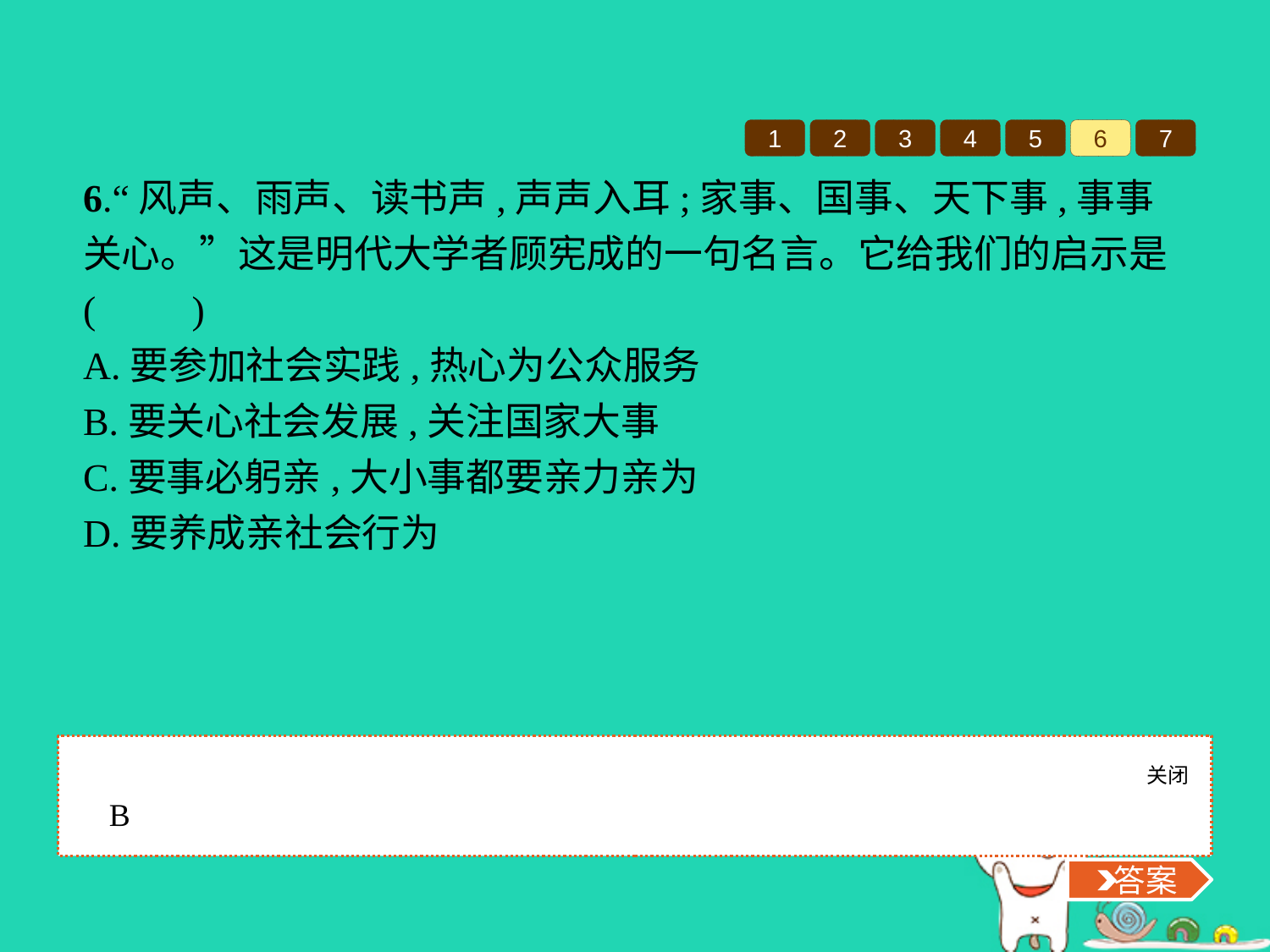

1
2
3
4
5
6
7
6.“风声、雨声、读书声,声声入耳;家事、国事、天下事,事事关心。”这是明代大学者顾宪成的一句名言。它给我们的启示是(　　)
A.要参加社会实践,热心为公众服务
B.要关心社会发展,关注国家大事
C.要事必躬亲,大小事都要亲力亲为
D.要养成亲社会行为

关闭
  答案

B
  答案